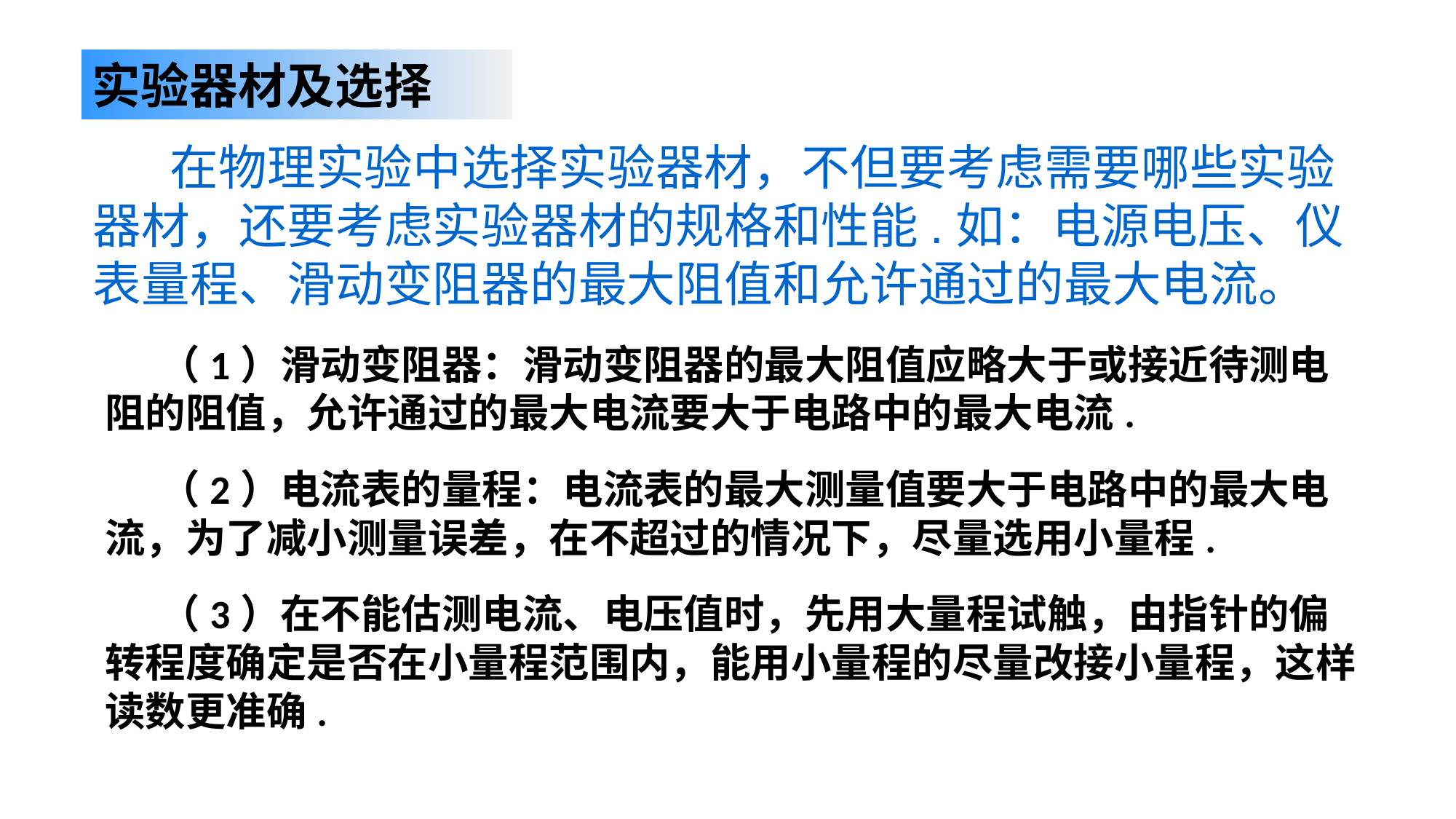

实验器材及选择
 在物理实验中选择实验器材，不但要考虑需要哪些实验器材，还要考虑实验器材的规格和性能.如：电源电压、仪表量程、滑动变阻器的最大阻值和允许通过的最大电流。
（1）滑动变阻器：滑动变阻器的最大阻值应略大于或接近待测电阻的阻值，允许通过的最大电流要大于电路中的最大电流.
（2）电流表的量程：电流表的最大测量值要大于电路中的最大电流，为了减小测量误差，在不超过的情况下，尽量选用小量程.
（3）在不能估测电流、电压值时，先用大量程试触，由指针的偏转程度确定是否在小量程范围内，能用小量程的尽量改接小量程，这样读数更准确.